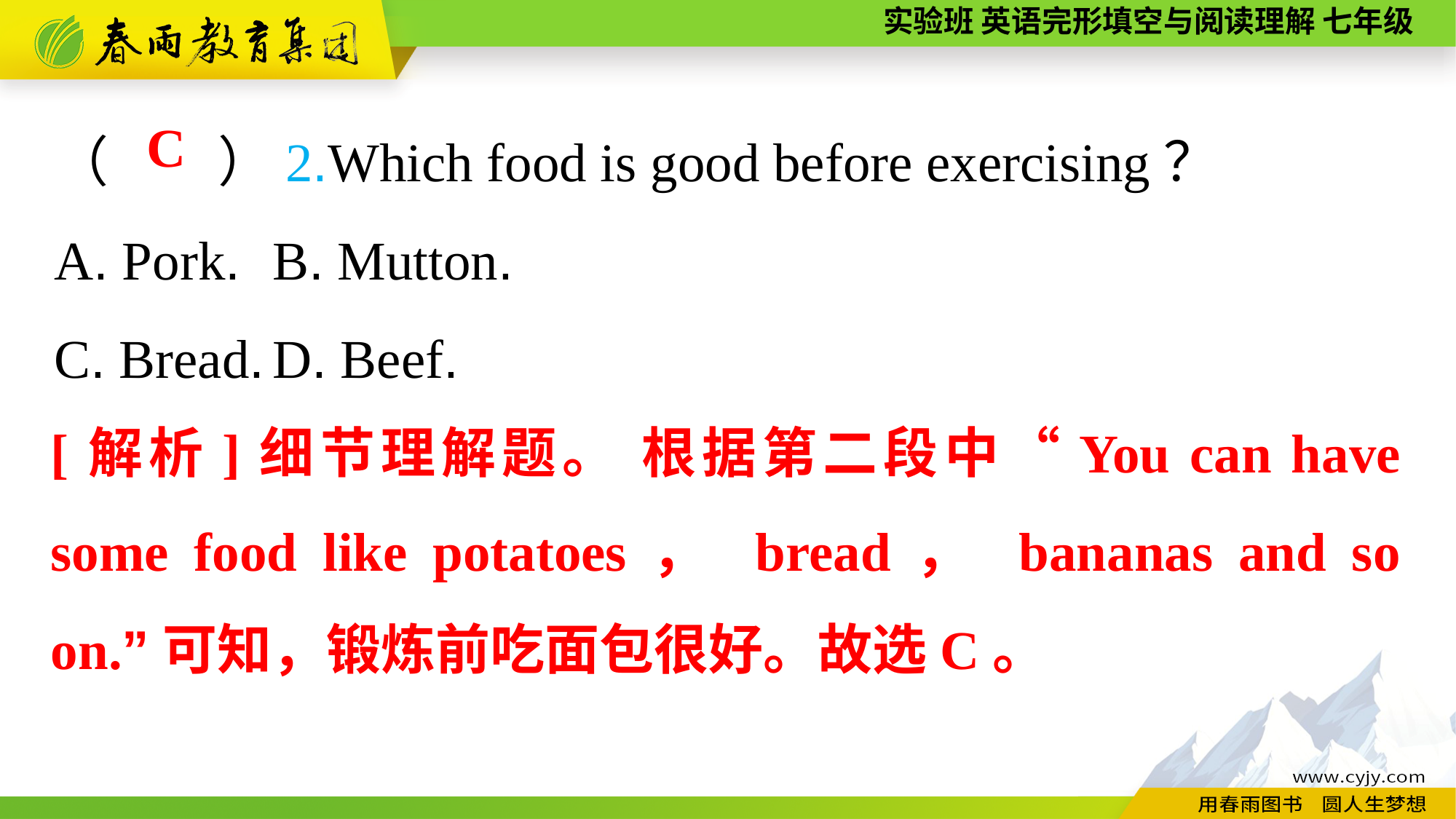

（　　）2.Which food is good before exercising？
A. Pork.	B. Mutton.
C. Bread.	D. Beef.
C
[解析]细节理解题。 根据第二段中“You can have some food like potatoes， bread， bananas and so on.”可知，锻炼前吃面包很好。故选C。